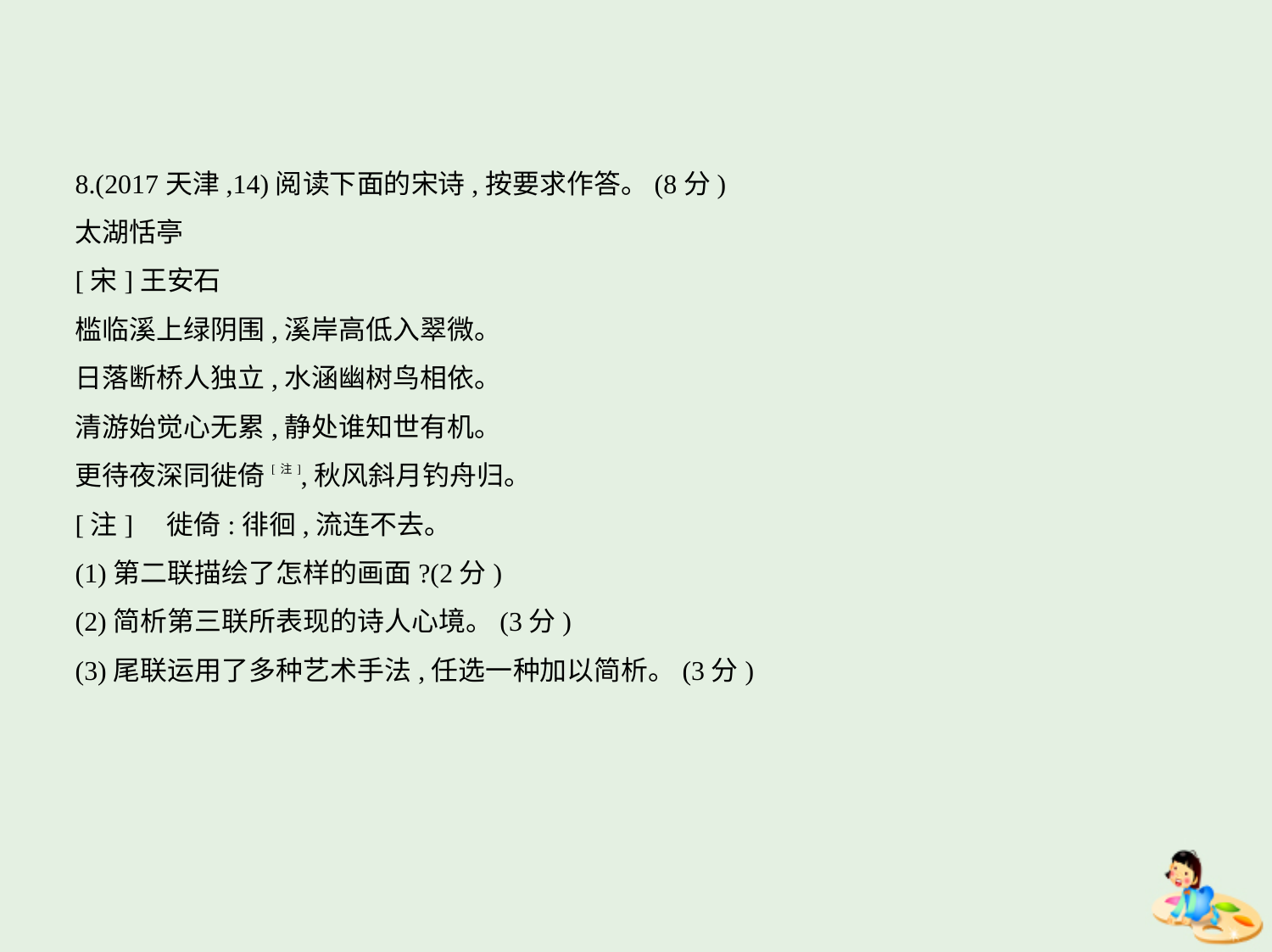

8.(2017天津,14)阅读下面的宋诗,按要求作答。(8分)
太湖恬亭
[宋]王安石
槛临溪上绿阴围,溪岸高低入翠微。
日落断桥人独立,水涵幽树鸟相依。
清游始觉心无累,静处谁知世有机。
更待夜深同徙倚[注],秋风斜月钓舟归。
[注]    徙倚:徘徊,流连不去。
(1)第二联描绘了怎样的画面?(2分)
(2)简析第三联所表现的诗人心境。(3分)
(3)尾联运用了多种艺术手法,任选一种加以简析。(3分)